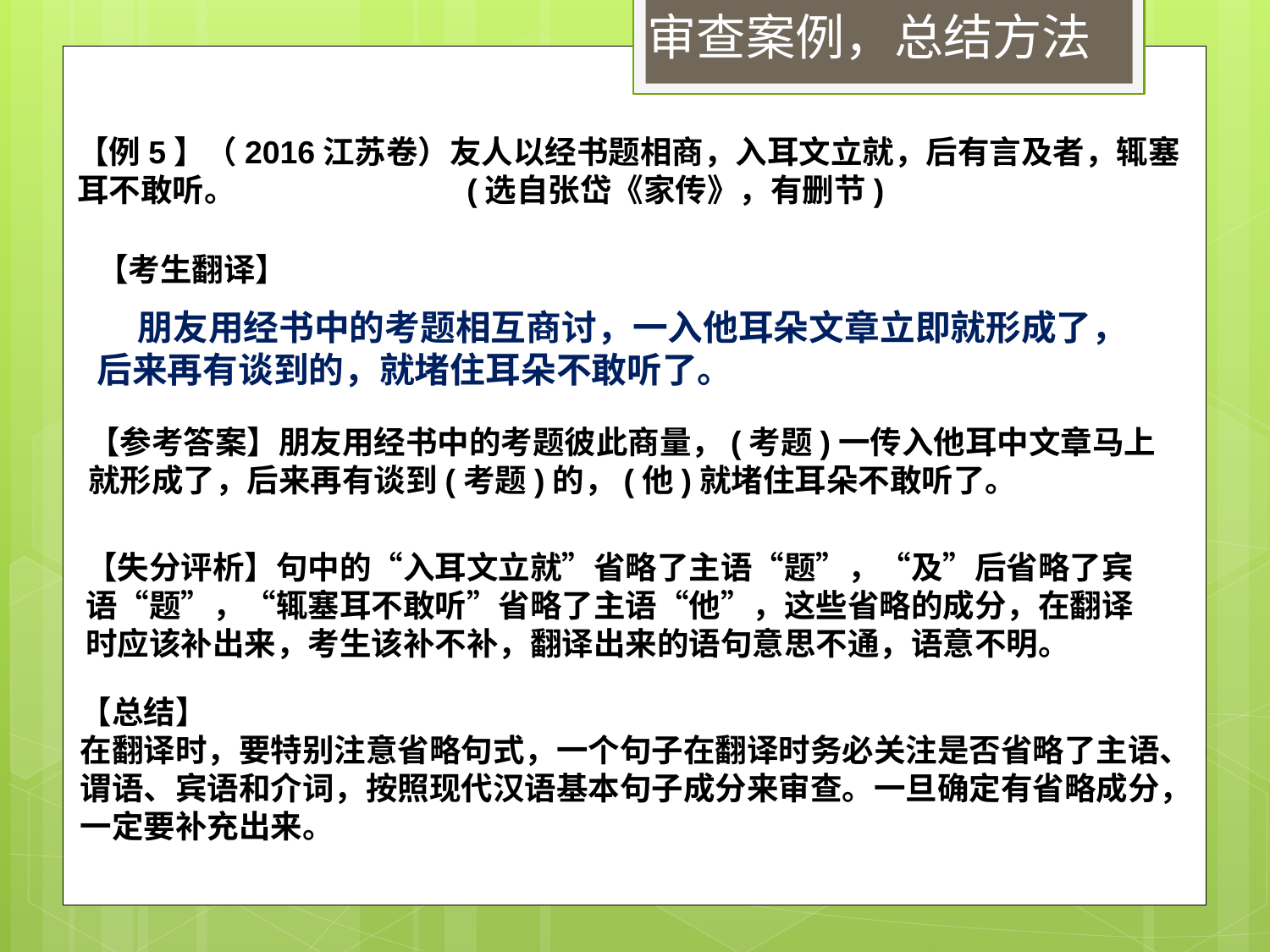

审查案例，总结方法
【例5】（2016江苏卷）友人以经书题相商，入耳文立就，后有言及者，辄塞耳不敢听。                               (选自张岱《家传》，有删节)
【考生翻译】
    朋友用经书中的考题相互商讨，一入他耳朵文章立即就形成了，后来再有谈到的，就堵住耳朵不敢听了。
【参考答案】朋友用经书中的考题彼此商量，(考题)一传入他耳中文章马上就形成了，后来再有谈到(考题)的，(他)就堵住耳朵不敢听了。
【失分评析】句中的“入耳文立就”省略了主语“题”，“及”后省略了宾语“题”，“辄塞耳不敢听”省略了主语“他”，这些省略的成分，在翻译时应该补出来，考生该补不补，翻译出来的语句意思不通，语意不明。
【总结】
在翻译时，要特别注意省略句式，一个句子在翻译时务必关注是否省略了主语、谓语、宾语和介词，按照现代汉语基本句子成分来审查。一旦确定有省略成分，一定要补充出来。